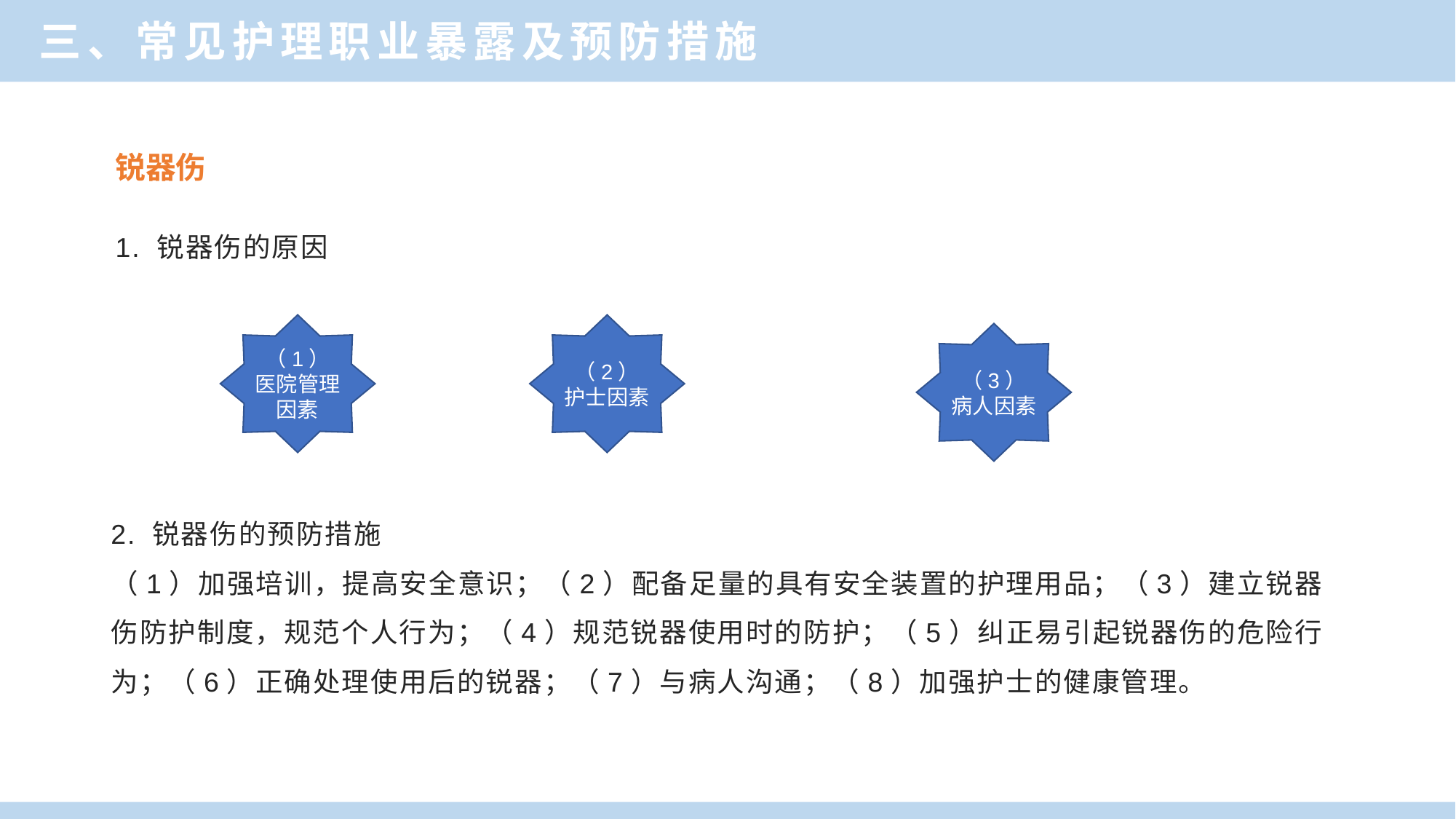

三、常见护理职业暴露及预防措施
锐器伤
1. 锐器伤的原因
（1）医院管理因素
（2）护士因素
（3）病人因素
2. 锐器伤的预防措施
（1）加强培训，提高安全意识；（2）配备足量的具有安全装置的护理用品；（3）建立锐器伤防护制度，规范个人行为；（4）规范锐器使用时的防护；（5）纠正易引起锐器伤的危险行为；（6）正确处理使用后的锐器；（7）与病人沟通；（8）加强护士的健康管理。